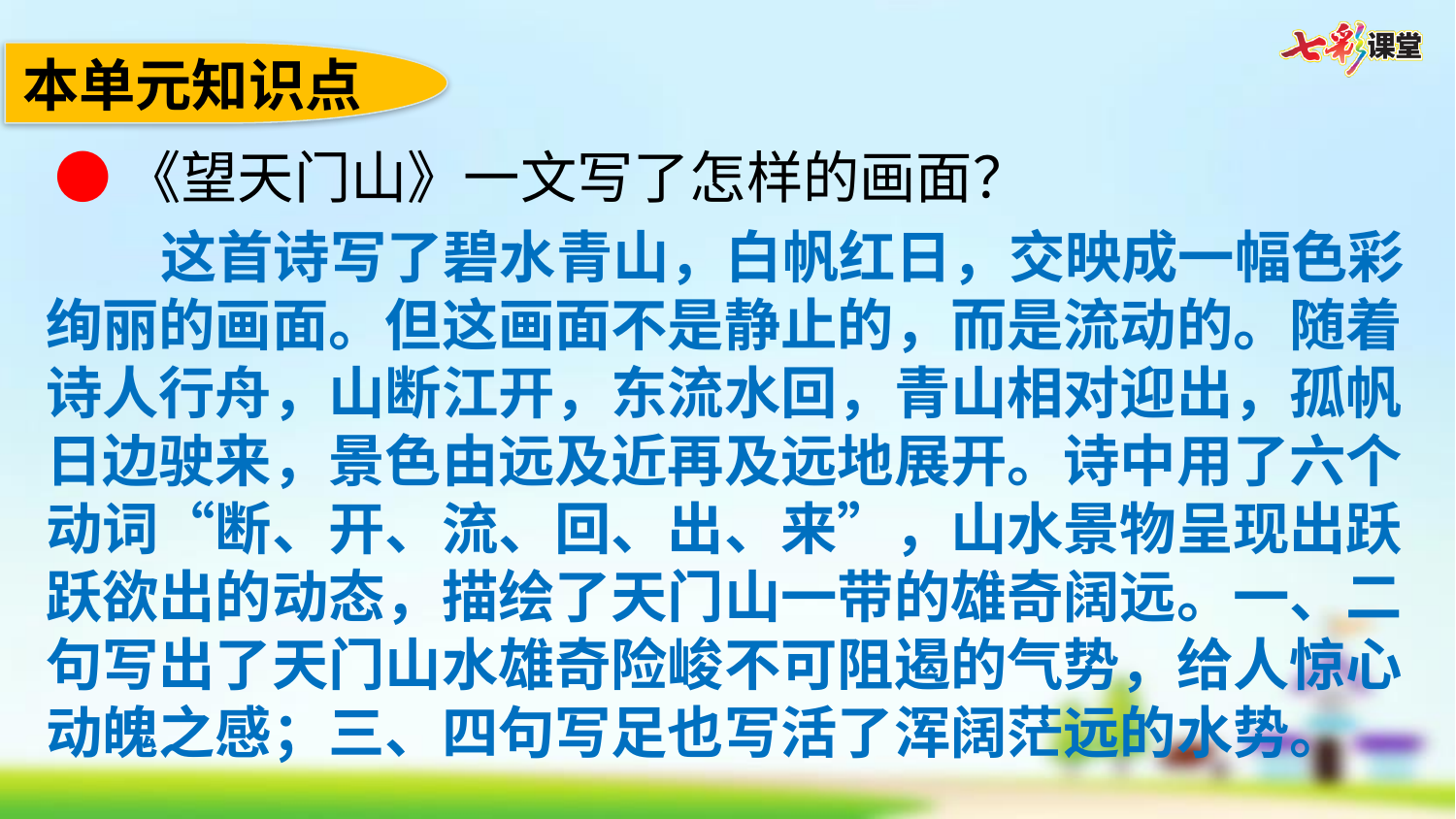

本单元知识点
●《望天门山》一文写了怎样的画面？
        这首诗写了碧水青山，白帆红日，交映成一幅色彩绚丽的画面。但这画面不是静止的，而是流动的。随着诗人行舟，山断江开，东流水回，青山相对迎出，孤帆日边驶来，景色由远及近再及远地展开。诗中用了六个动词“断、开、流、回、出、来”，山水景物呈现出跃跃欲出的动态，描绘了天门山一带的雄奇阔远。一、二句写出了天门山水雄奇险峻不可阻遏的气势，给人惊心动魄之感；三、四句写足也写活了浑阔茫远的水势。